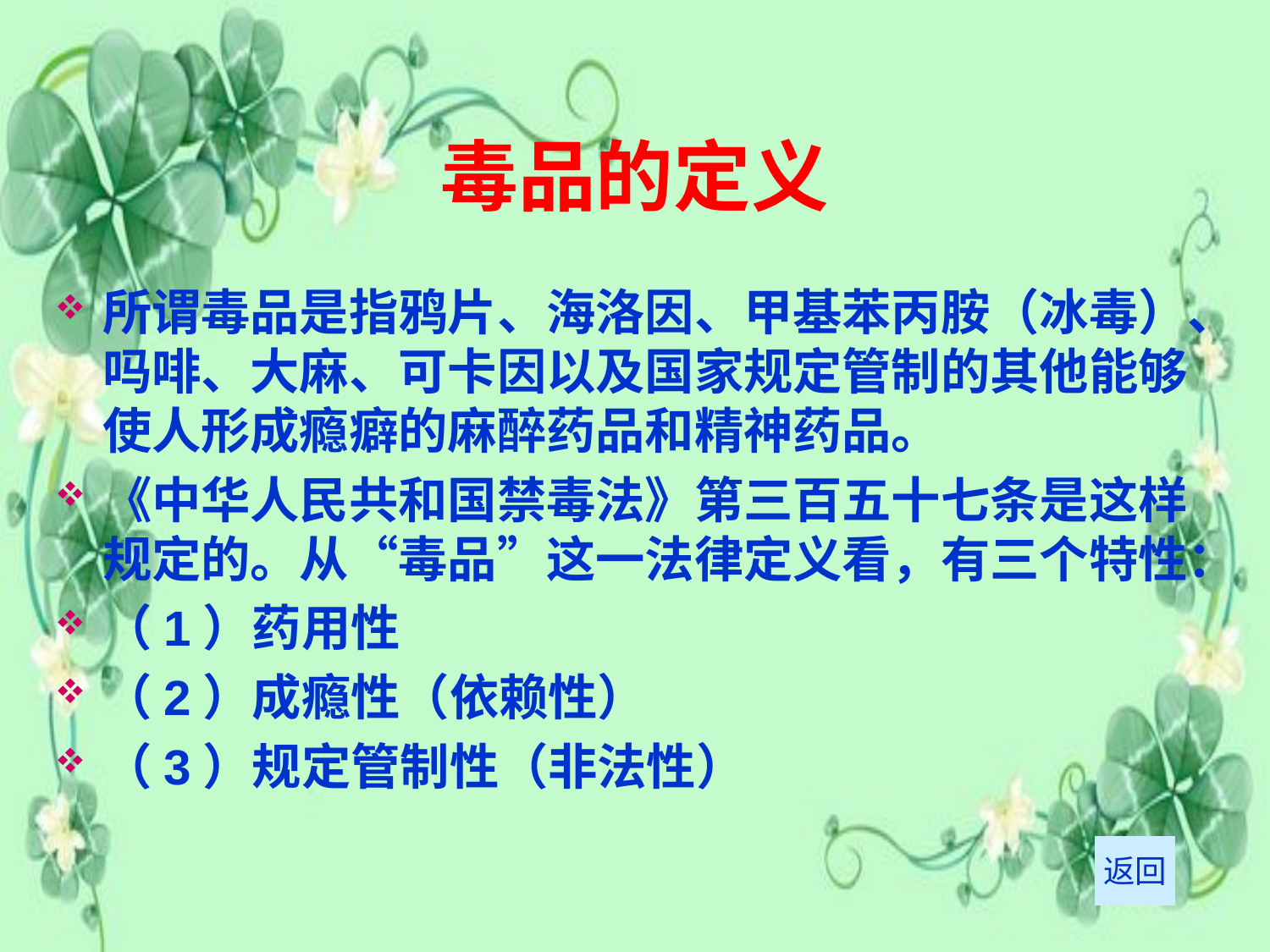

# 毒品的定义
所谓毒品是指鸦片、海洛因、甲基苯丙胺（冰毒）、吗啡、大麻、可卡因以及国家规定管制的其他能够使人形成瘾癖的麻醉药品和精神药品。
《中华人民共和国禁毒法》第三百五十七条是这样规定的。从“毒品”这一法律定义看，有三个特性：
（1）药用性
（2）成瘾性（依赖性）
（3）规定管制性（非法性）

返回